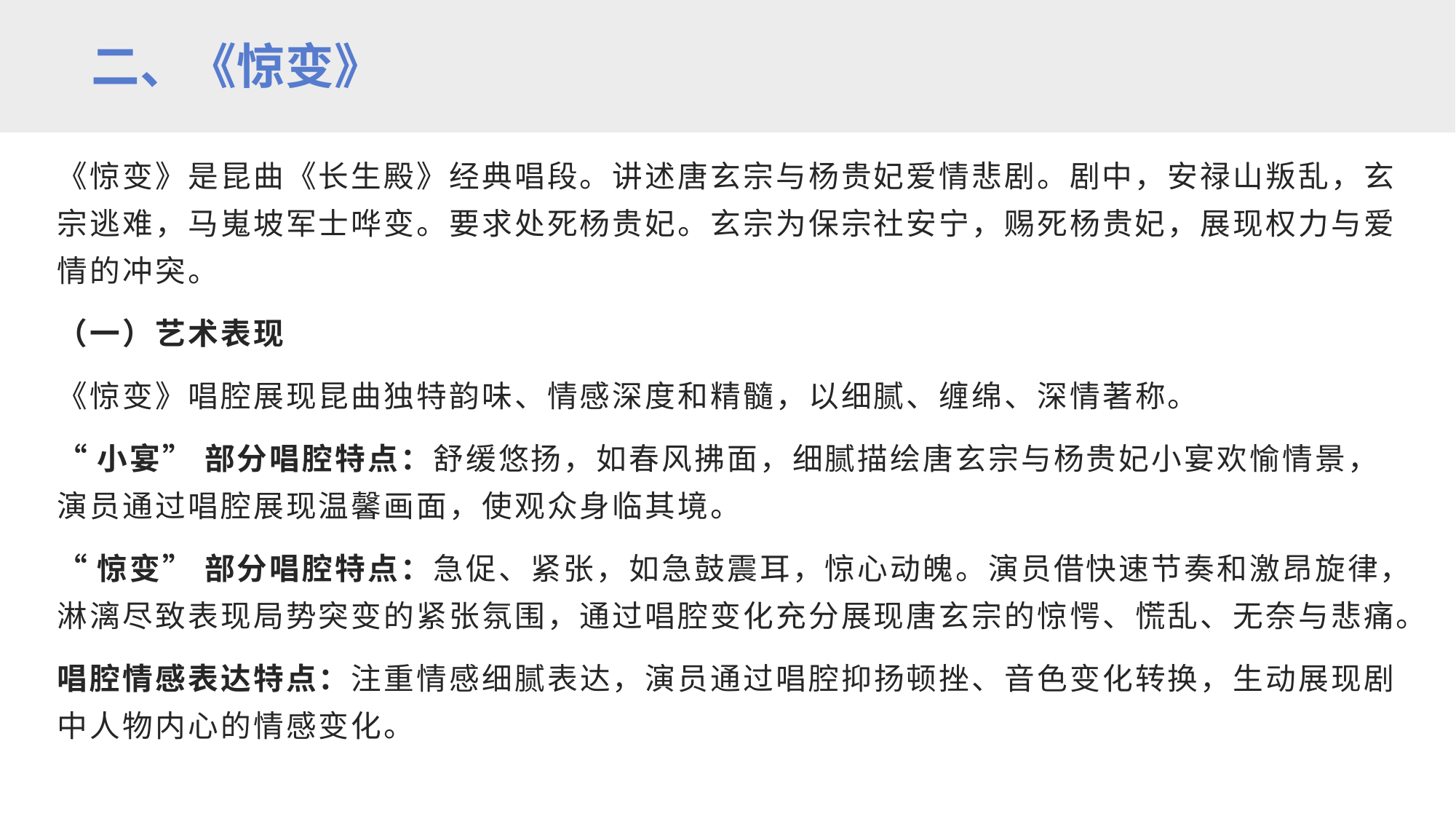

二、《惊变》
《惊变》是昆曲《长生殿》经典唱段。讲述唐玄宗与杨贵妃爱情悲剧。剧中，安禄山叛乱，玄宗逃难，马嵬坡军士哗变。要求处死杨贵妃。玄宗为保宗社安宁，赐死杨贵妃，展现权力与爱情的冲突。
（一）艺术表现
《惊变》唱腔展现昆曲独特韵味、情感深度和精髓，以细腻、缠绵、深情著称。
“小宴” 部分唱腔特点：舒缓悠扬，如春风拂面，细腻描绘唐玄宗与杨贵妃小宴欢愉情景，演员通过唱腔展现温馨画面，使观众身临其境。
“惊变” 部分唱腔特点：急促、紧张，如急鼓震耳，惊心动魄。演员借快速节奏和激昂旋律，淋漓尽致表现局势突变的紧张氛围，通过唱腔变化充分展现唐玄宗的惊愕、慌乱、无奈与悲痛。
唱腔情感表达特点：注重情感细腻表达，演员通过唱腔抑扬顿挫、音色变化转换，生动展现剧中人物内心的情感变化。